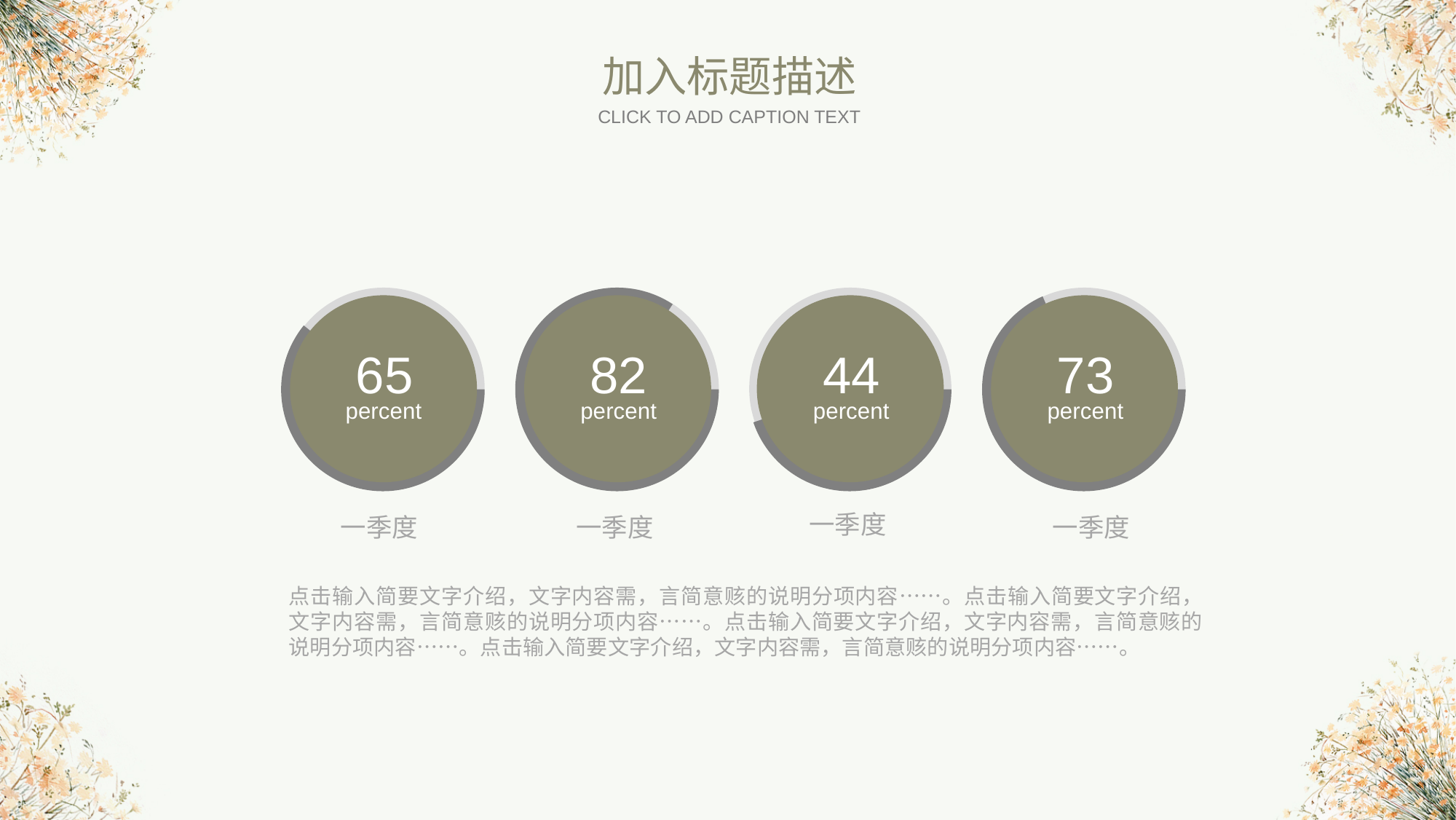

加入标题描述
CLICK TO ADD CAPTION TEXT

65
percent

82
percent

44
percent

73
percent
一季度
一季度
一季度
一季度
点击输入简要文字介绍，文字内容需，言简意赅的说明分项内容……。点击输入简要文字介绍，文字内容需，言简意赅的说明分项内容……。点击输入简要文字介绍，文字内容需，言简意赅的说明分项内容……。点击输入简要文字介绍，文字内容需，言简意赅的说明分项内容……。